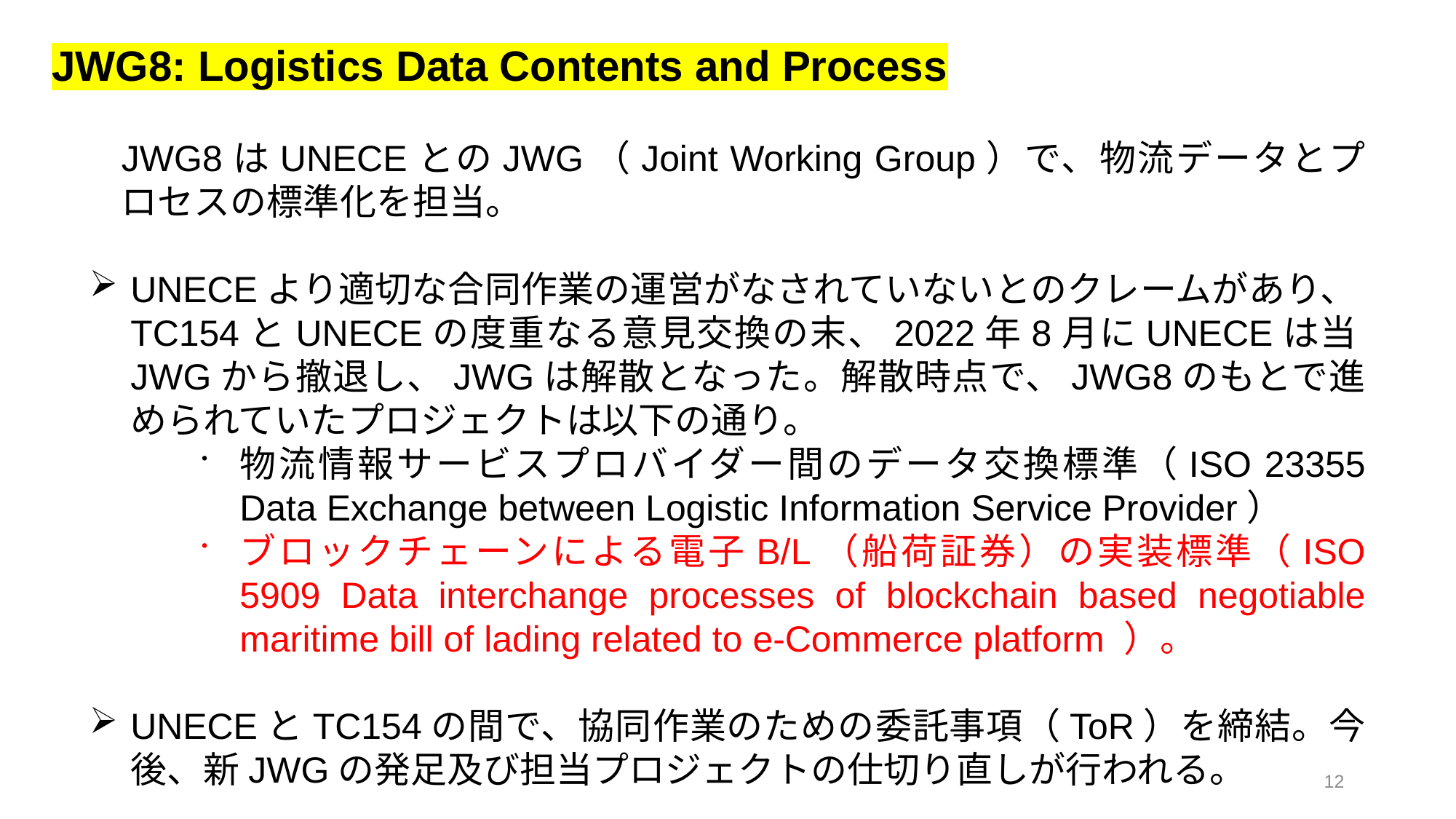

JWG8: Logistics Data Contents and Process
JWG8はUNECEとのJWG（Joint Working Group）で、物流データとプロセスの標準化を担当。

UNECEより適切な合同作業の運営がなされていないとのクレームがあり、TC154とUNECEの度重なる意見交換の末、2022年8月にUNECEは当JWGから撤退し、JWGは解散となった。解散時点で、JWG8のもとで進められていたプロジェクトは以下の通り。
物流情報サービスプロバイダー間のデータ交換標準（ISO 23355 Data Exchange between Logistic Information Service Provider）
ブロックチェーンによる電子B/L（船荷証券）の実装標準（ISO 5909 Data interchange processes of blockchain based negotiable maritime bill of lading related to e-Commerce platform ）。

UNECEとTC154の間で、協同作業のための委託事項（ToR）を締結。今後、新JWGの発足及び担当プロジェクトの仕切り直しが行われる。
12